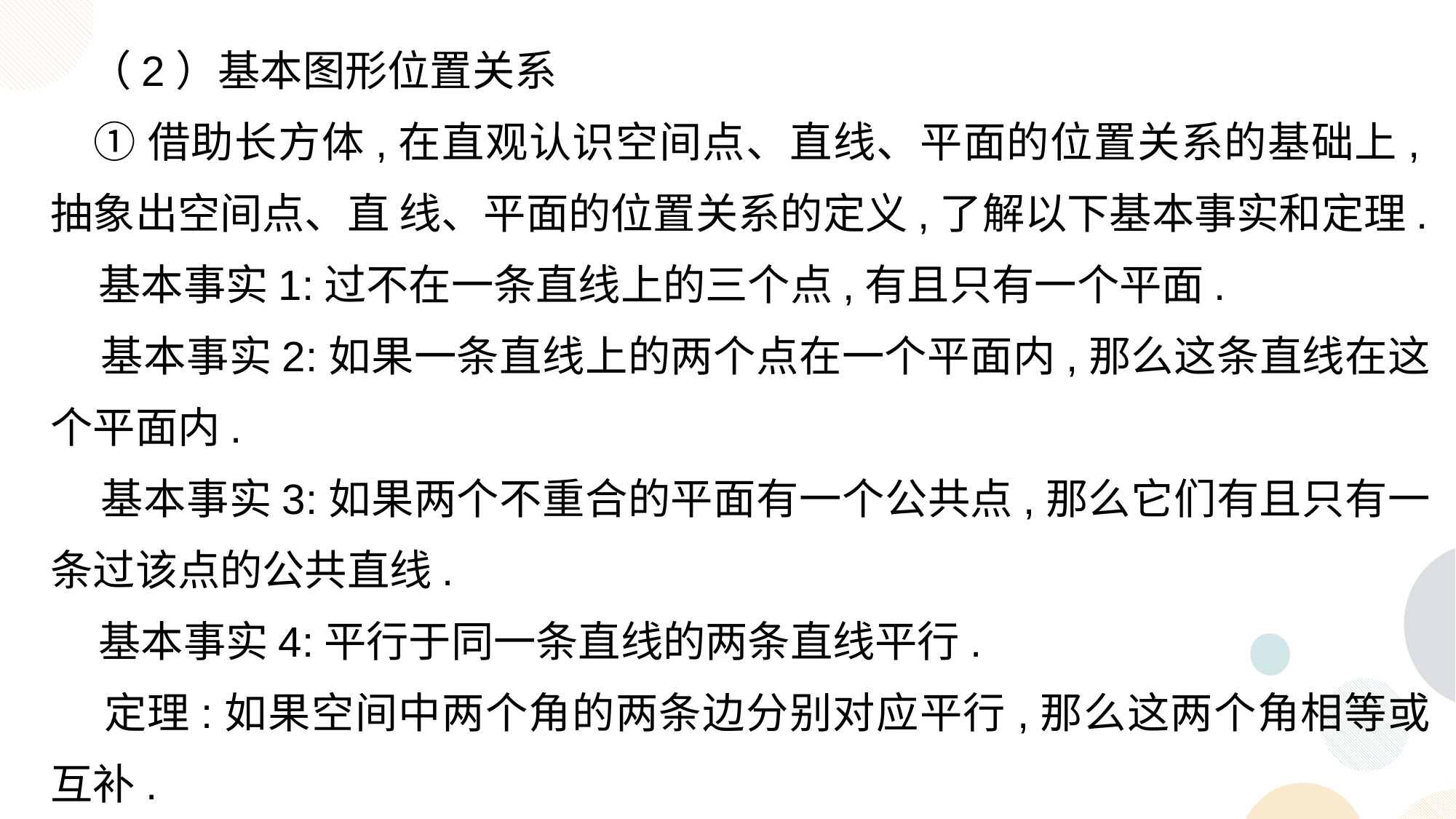

（2）基本图形位置关系
    ①借助长方体,在直观认识空间点、直线、平面的位置关系的基础上,抽象出空间点、直 线、平面的位置关系的定义,了解以下基本事实和定理.
    基本事实1:过不在一条直线上的三个点,有且只有一个平面.
    基本事实2:如果一条直线上的两个点在一个平面内,那么这条直线在这个平面内.
    基本事实3:如果两个不重合的平面有一个公共点,那么它们有且只有一条过该点的公共直线.
    基本事实4:平行于同一条直线的两条直线平行.
    定理:如果空间中两个角的两条边分别对应平行,那么这两个角相等或互补.